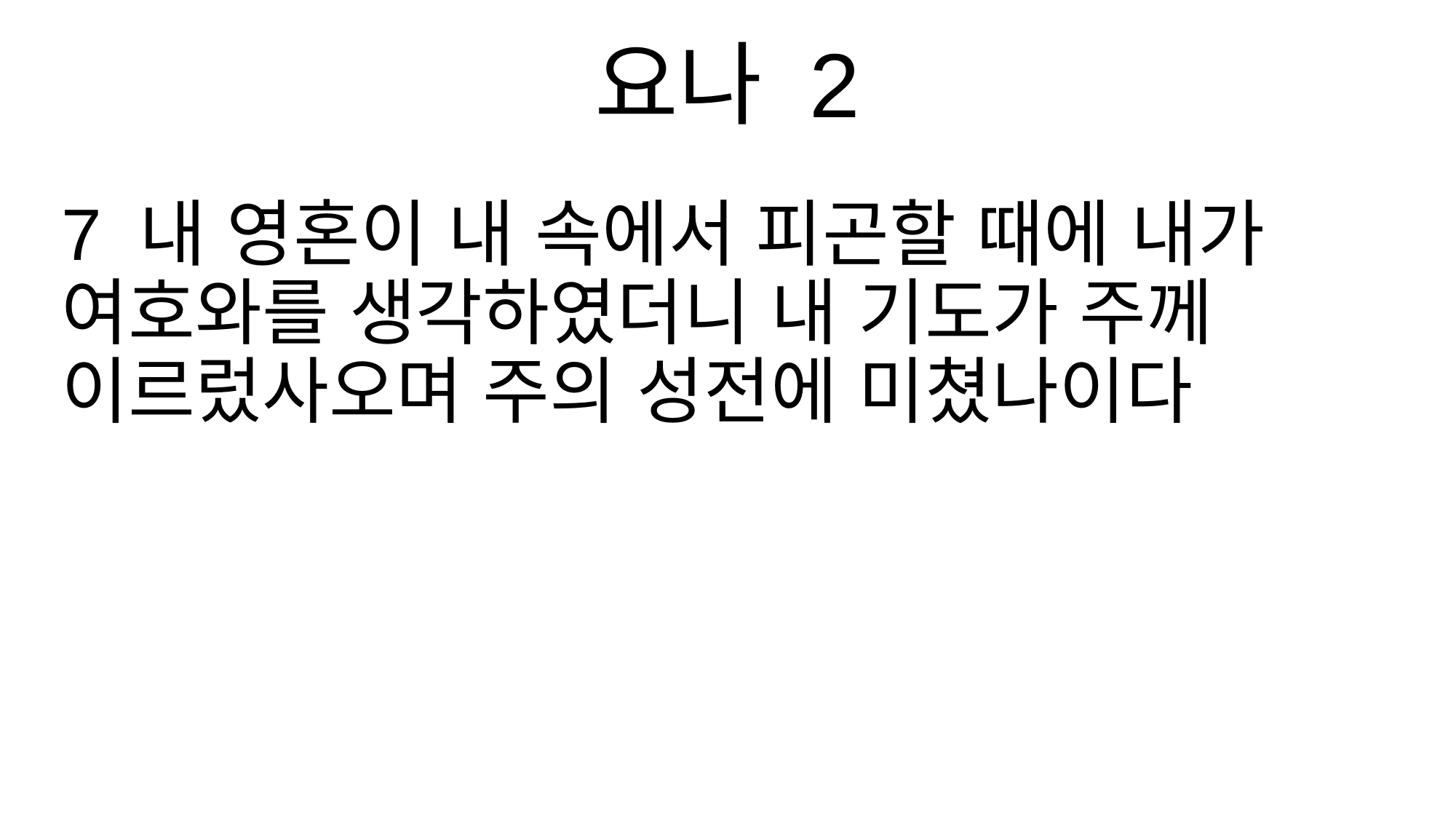

요나 2
7 내 영혼이 내 속에서 피곤할 때에 내가 여호와를 생각하였더니 내 기도가 주께 이르렀사오며 주의 성전에 미쳤나이다